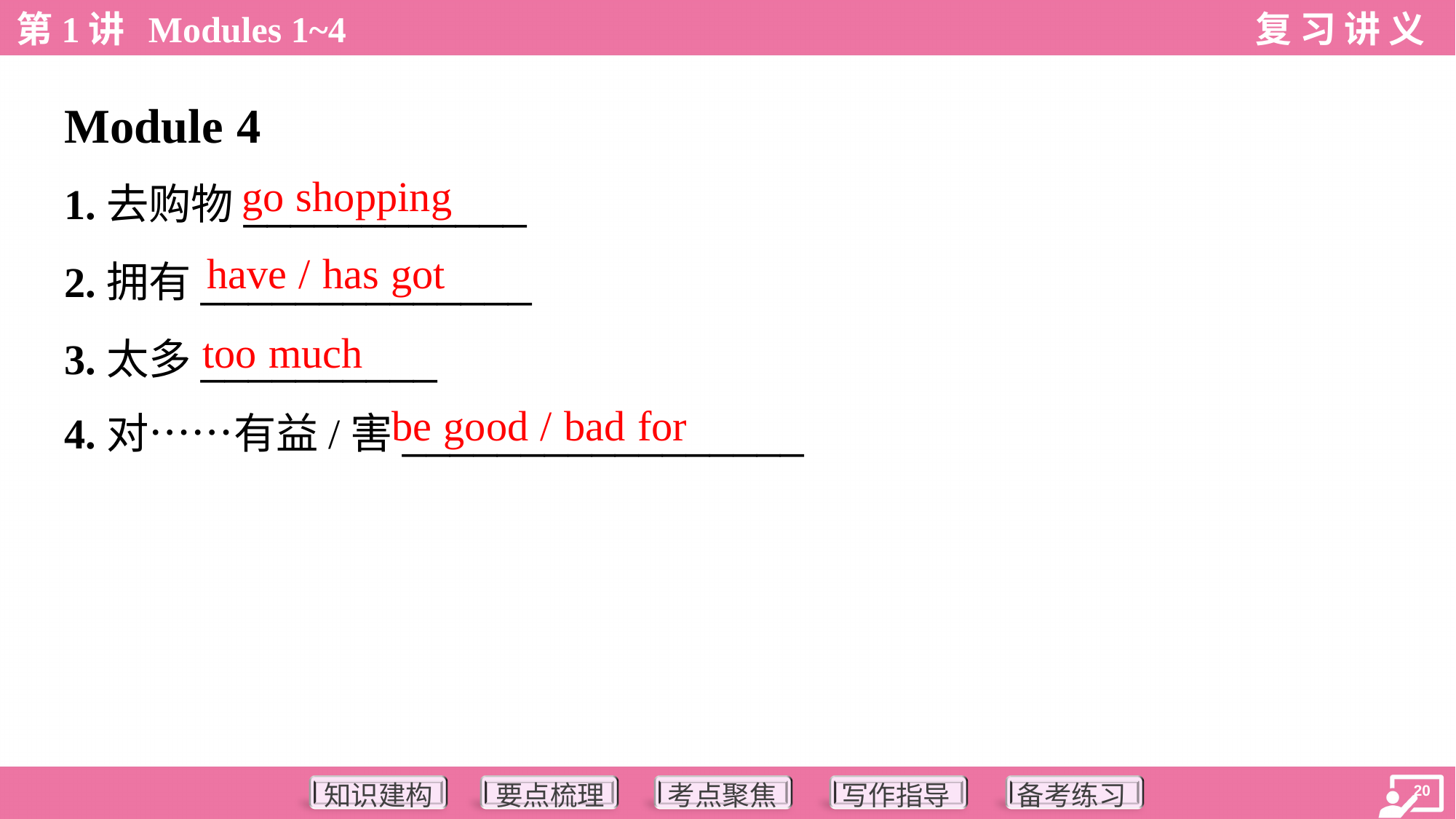

Module 4
go shopping
1.去购物____________
2.拥有______________
3.太多__________
4.对……有益/害_________________
have / has got
too much
be good / bad for